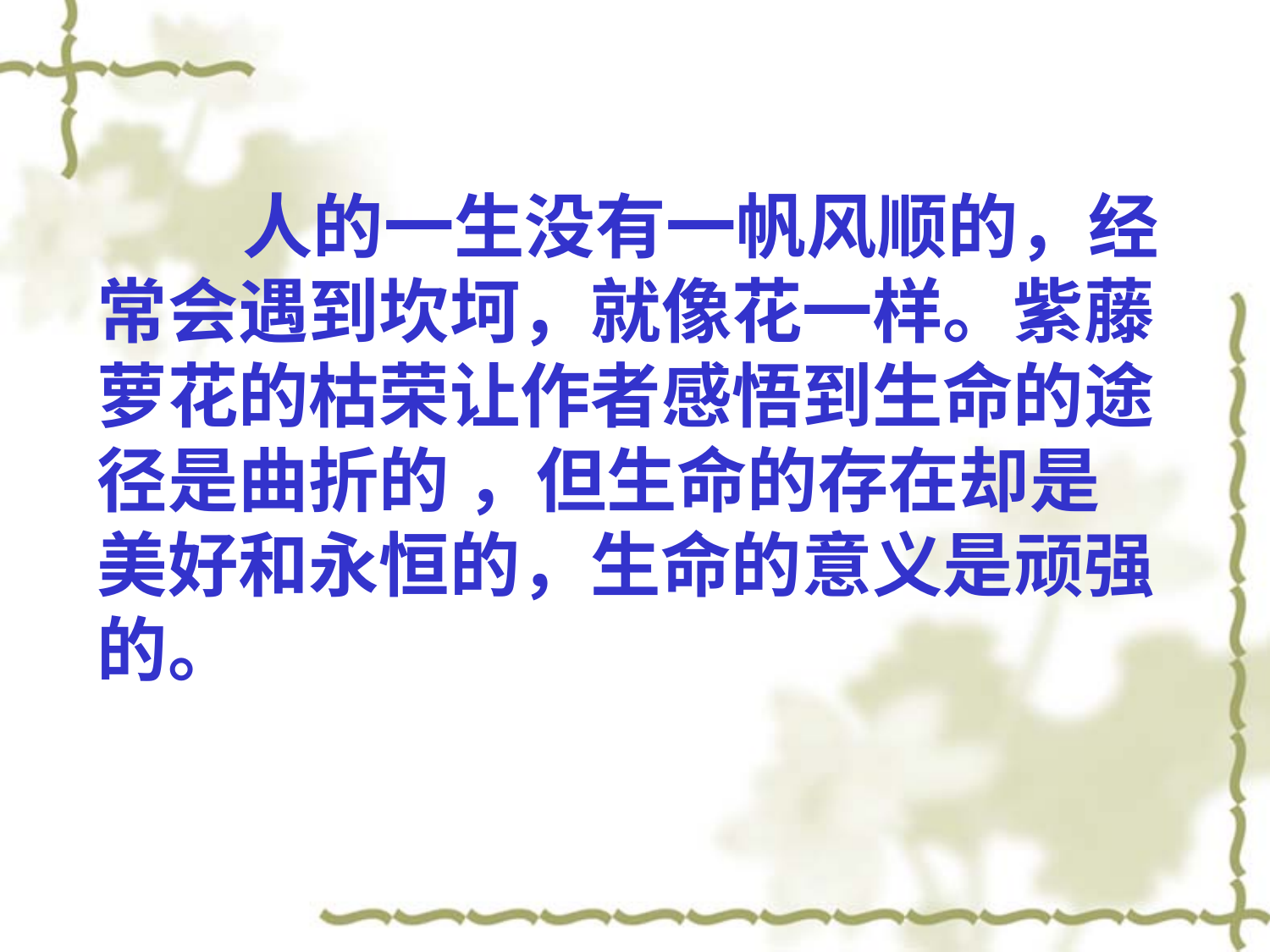

人的一生没有一帆风顺的，经常会遇到坎坷，就像花一样。紫藤萝花的枯荣让作者感悟到生命的途径是曲折的 ，但生命的存在却是美好和永恒的，生命的意义是顽强的。